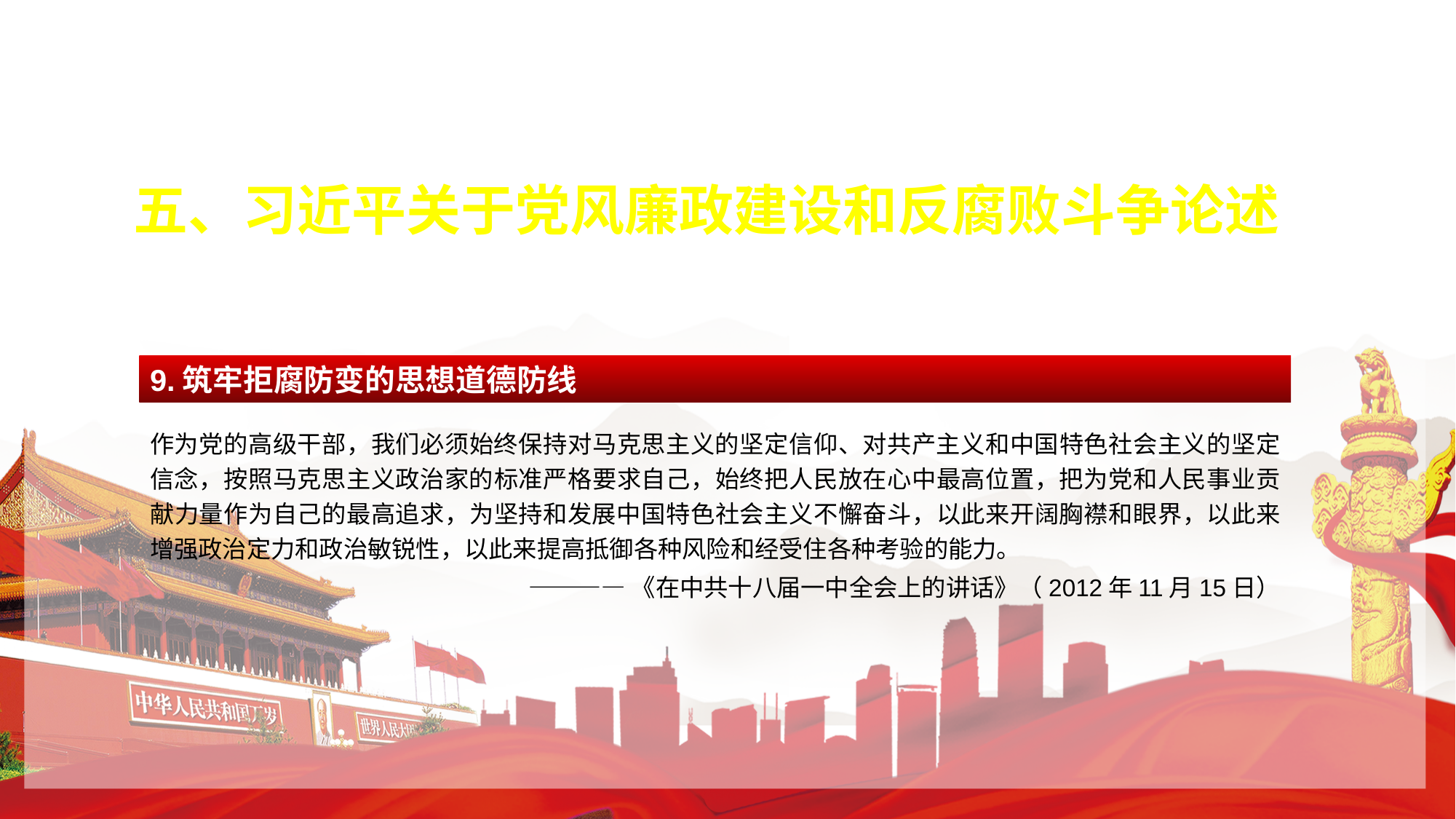

五、习近平关于党风廉政建设和反腐败斗争论述
9.筑牢拒腐防变的思想道德防线
作为党的高级干部，我们必须始终保持对马克思主义的坚定信仰、对共产主义和中国特色社会主义的坚定信念，按照马克思主义政治家的标准严格要求自己，始终把人民放在心中最高位置，把为党和人民事业贡献力量作为自己的最高追求，为坚持和发展中国特色社会主义不懈奋斗，以此来开阔胸襟和眼界，以此来增强政治定力和政治敏锐性，以此来提高抵御各种风险和经受住各种考验的能力。
 ————《在中共十八届一中全会上的讲话》（2012年11月15日）